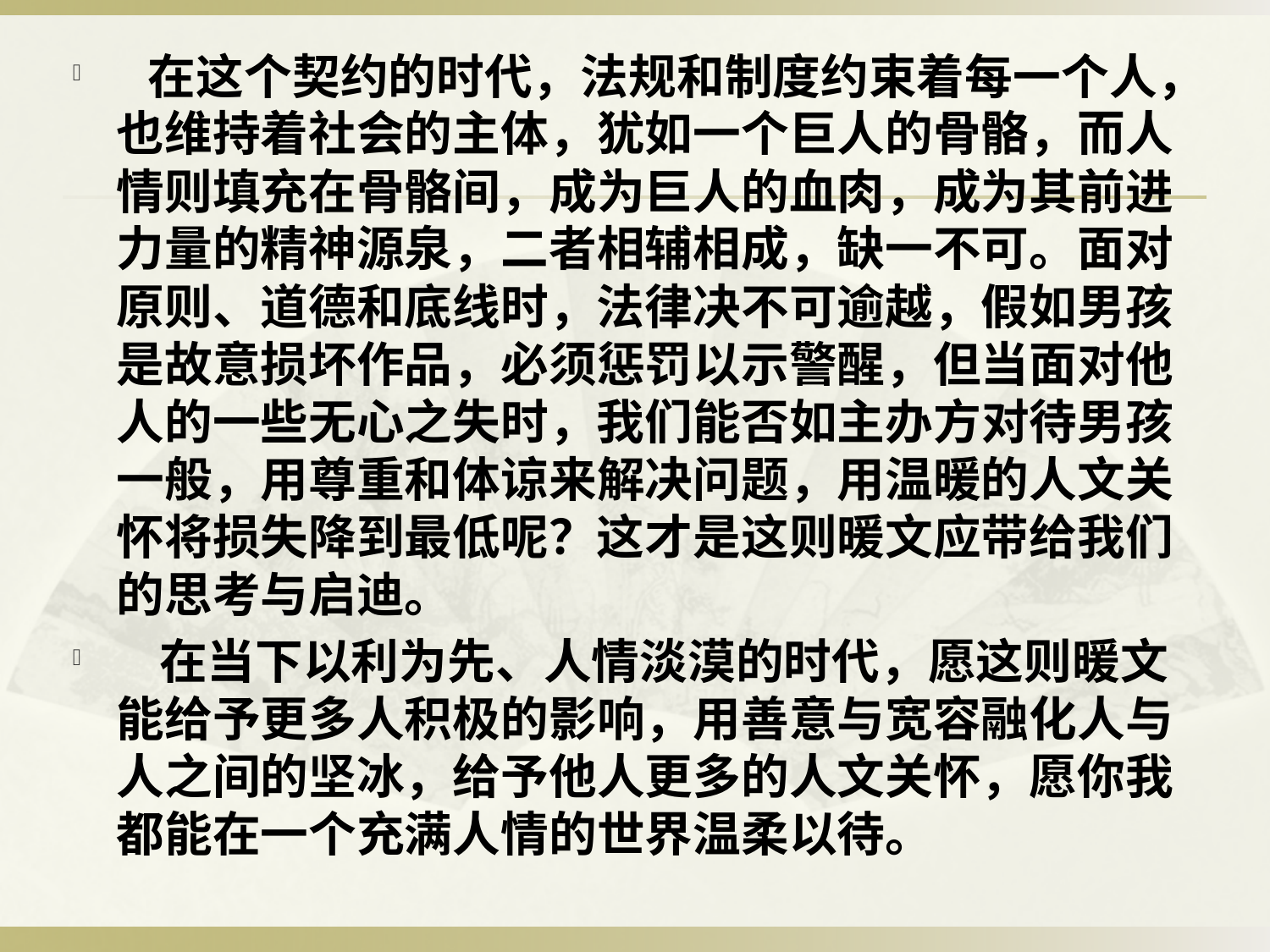

在这个契约的时代，法规和制度约束着每一个人，也维持着社会的主体，犹如一个巨人的骨骼，而人情则填充在骨骼间，成为巨人的血肉，成为其前进力量的精神源泉，二者相辅相成，缺一不可。面对原则、道德和底线时，法律决不可逾越，假如男孩是故意损坏作品，必须惩罚以示警醒，但当面对他人的一些无心之失时，我们能否如主办方对待男孩一般，用尊重和体谅来解决问题，用温暖的人文关怀将损失降到最低呢？这才是这则暖文应带给我们的思考与启迪。
   在当下以利为先、人情淡漠的时代，愿这则暖文能给予更多人积极的影响，用善意与宽容融化人与人之间的坚冰，给予他人更多的人文关怀，愿你我都能在一个充满人情的世界温柔以待。